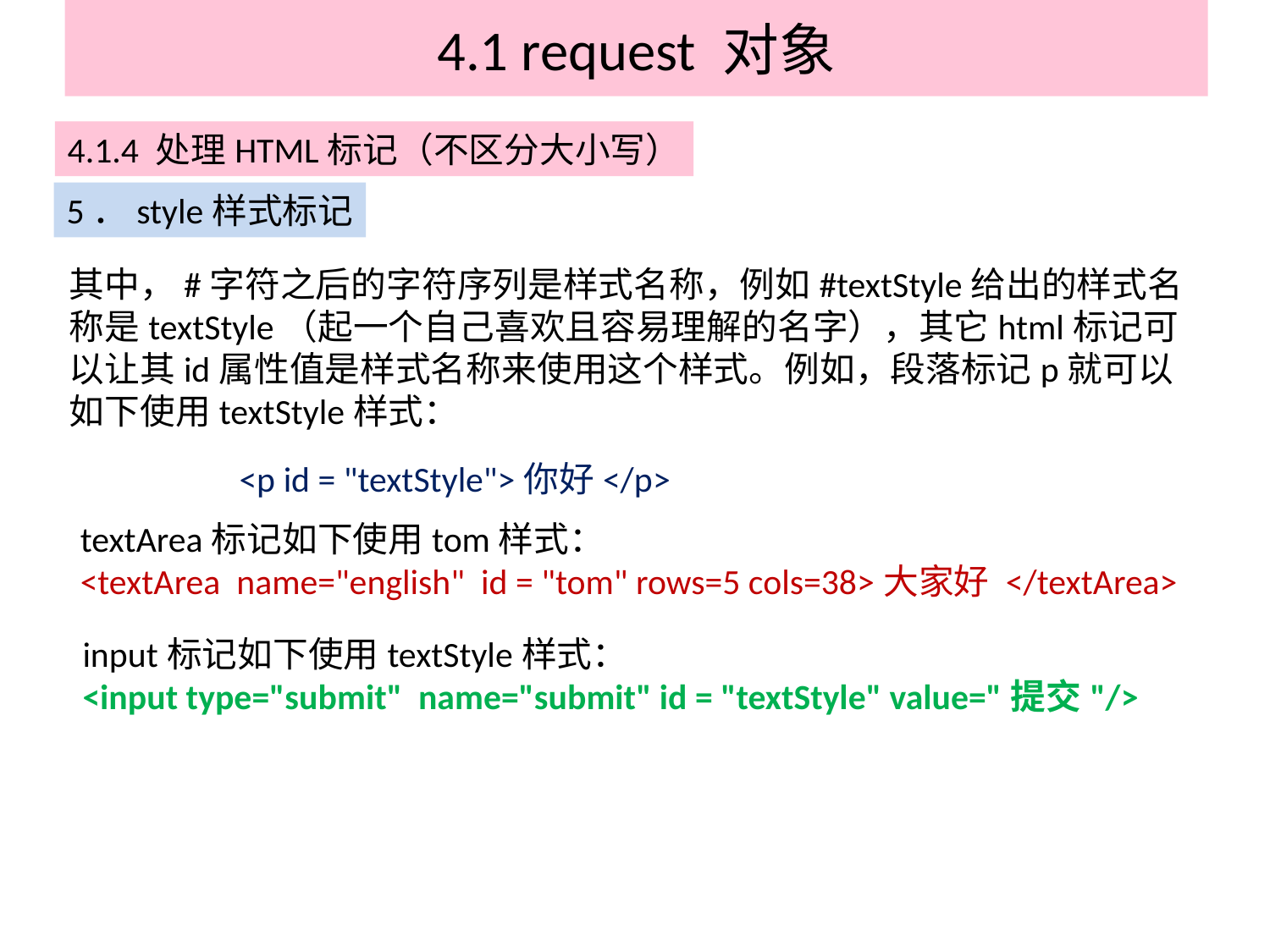

# 4.1 request 对象
4.1.4 处理HTML标记（不区分大小写）
5．style样式标记
其中，#字符之后的字符序列是样式名称，例如#textStyle给出的样式名称是textStyle（起一个自己喜欢且容易理解的名字），其它html标记可以让其id属性值是样式名称来使用这个样式。例如，段落标记p就可以如下使用textStyle样式：
<p id = "textStyle">你好</p>
textArea标记如下使用tom样式：
<textArea  name="english"  id = "tom" rows=5 cols=38>大家好 </textArea>
input标记如下使用textStyle样式：
<input type="submit"  name="submit" id = "textStyle" value="提交"/>